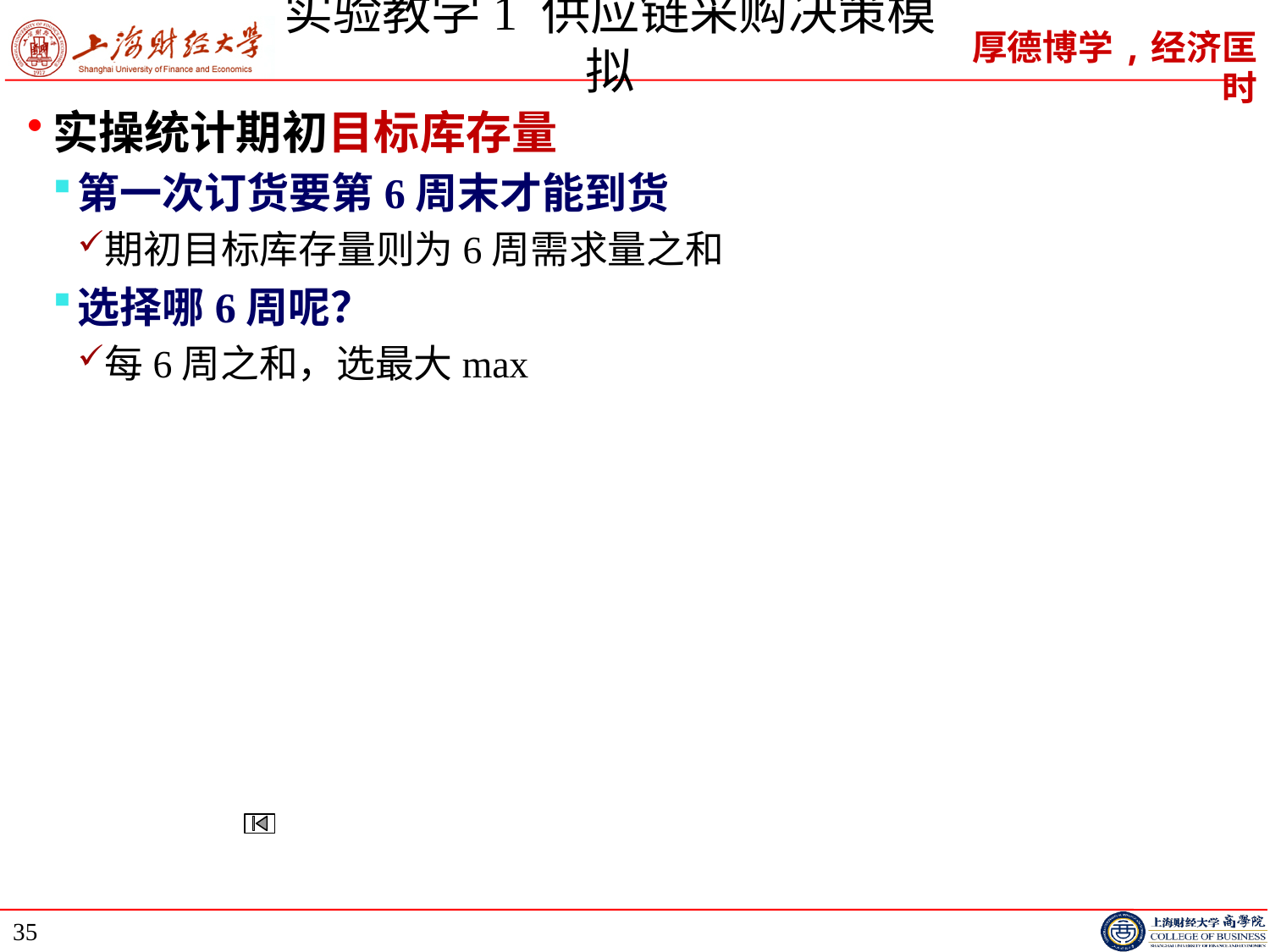

# 实验教学1 供应链采购决策模拟
实操统计期初目标库存量
第一次订货要第6周末才能到货
期初目标库存量则为6周需求量之和
选择哪6周呢？
每6周之和，选最大max

35